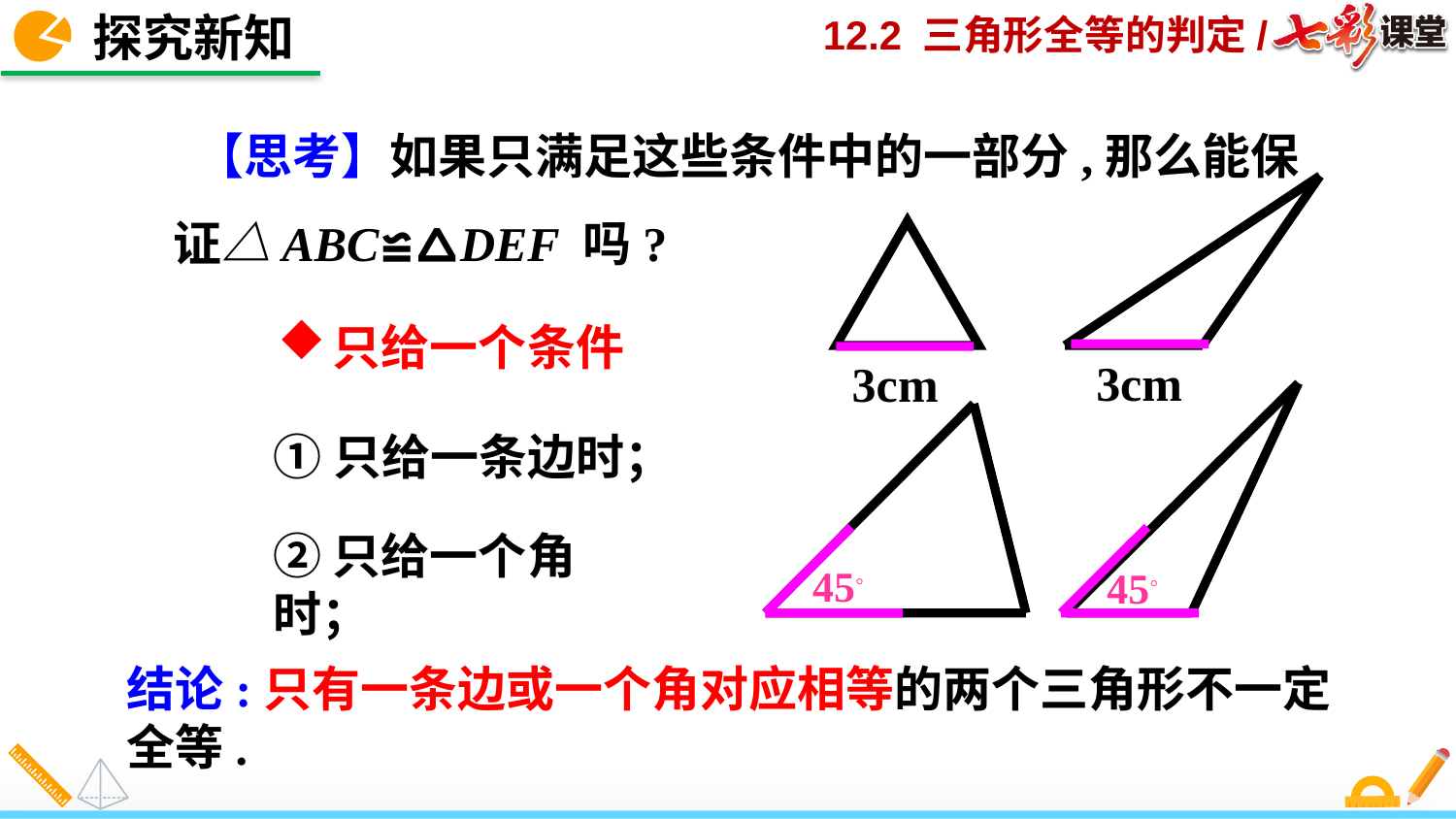

探究新知

 【思考】如果只满足这些条件中的一部分,那么能保证△ABC≌△DEF 吗?

只给一个条件

3cm

3cm

①只给一条边时；
②只给一个角时；

45◦
45◦
结论:只有一条边或一个角对应相等的两个三角形不一定全等.